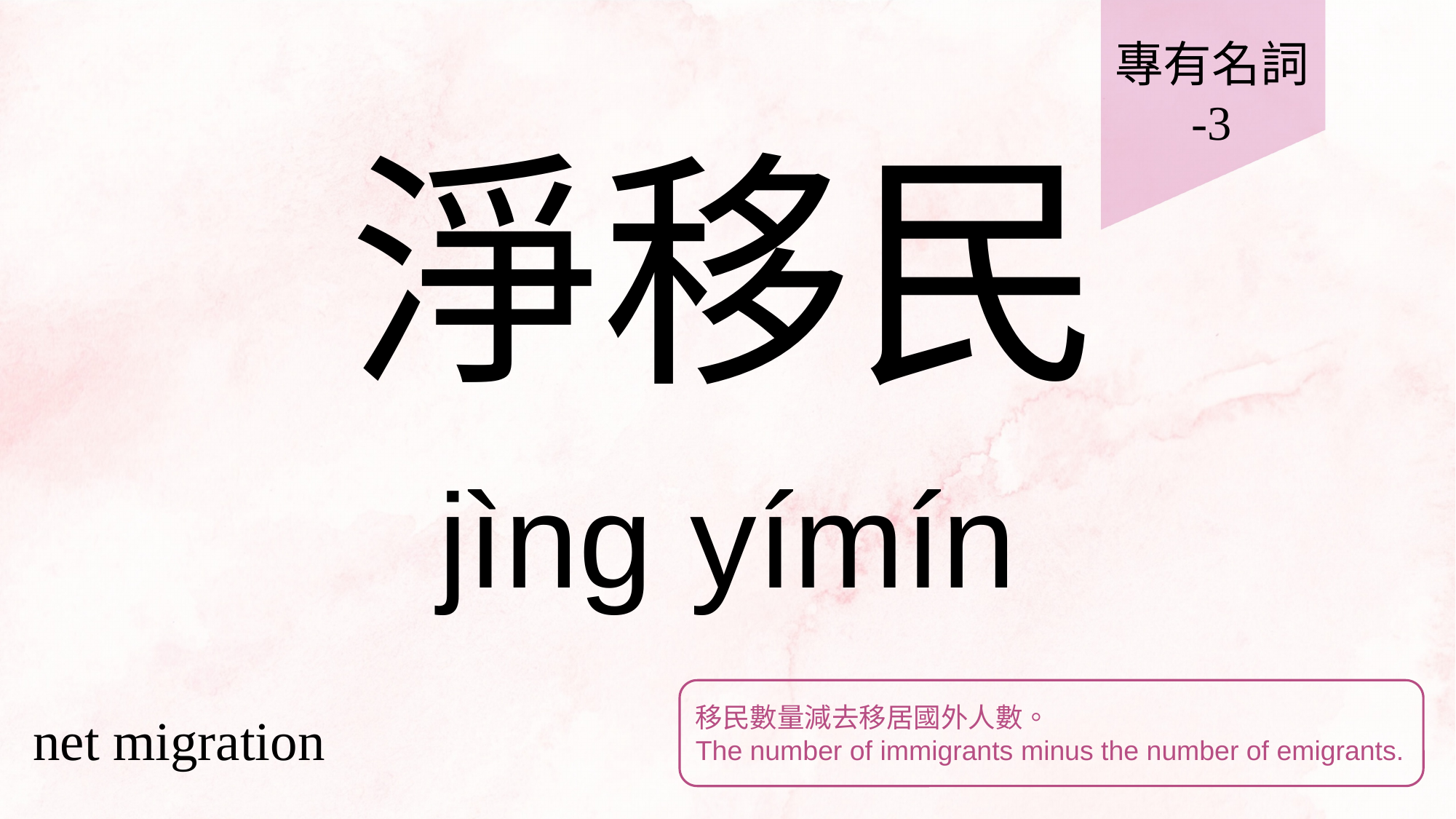

專有名詞
-3
# 淨移民
jìng yímín
移民數量減去移居國外人數。
The number of immigrants minus the number of emigrants.
net migration